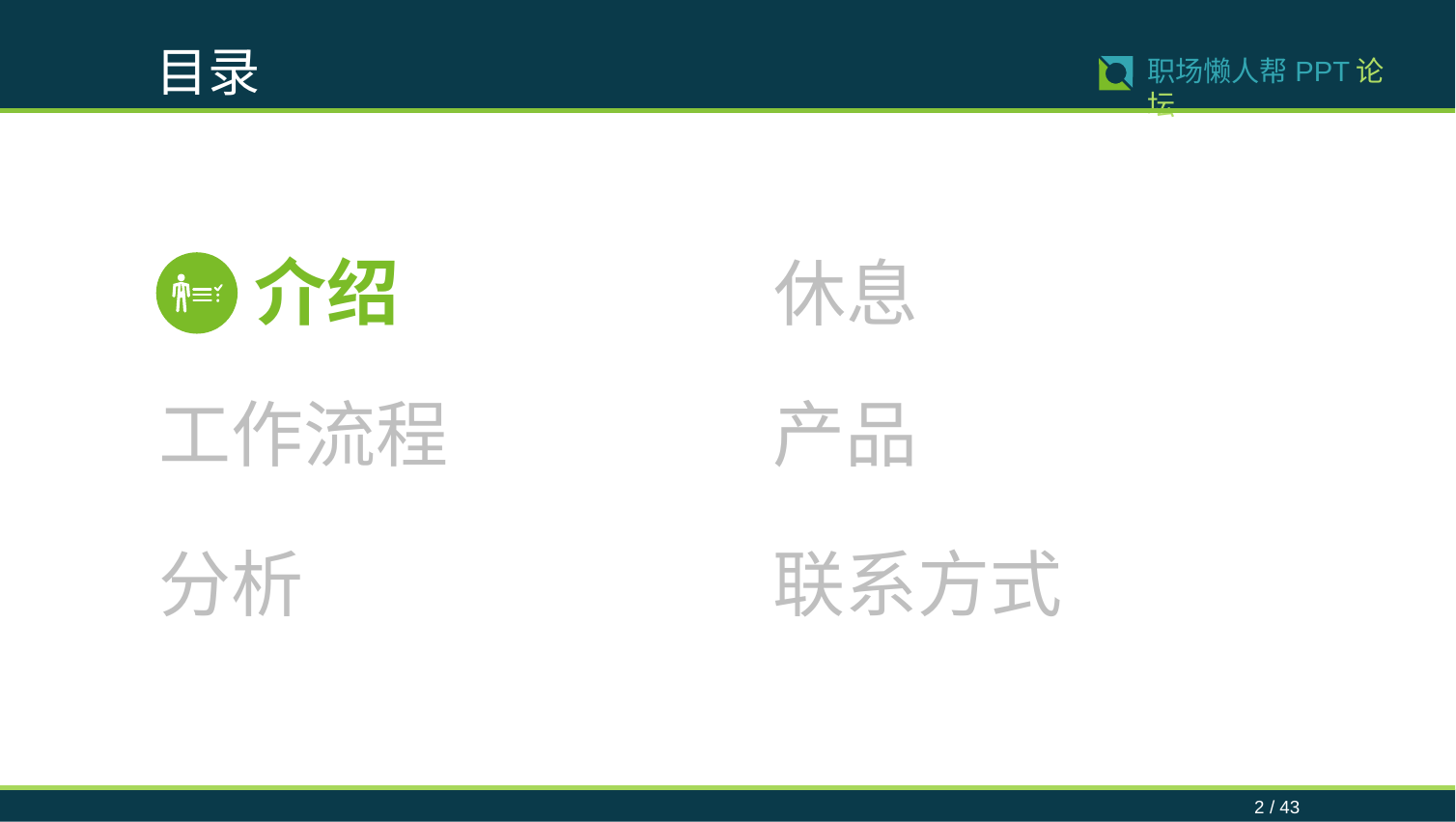

目录
职场懒人帮PPT论坛

2 / 43

介绍

休息
工作流程
产品
分析
联系方式